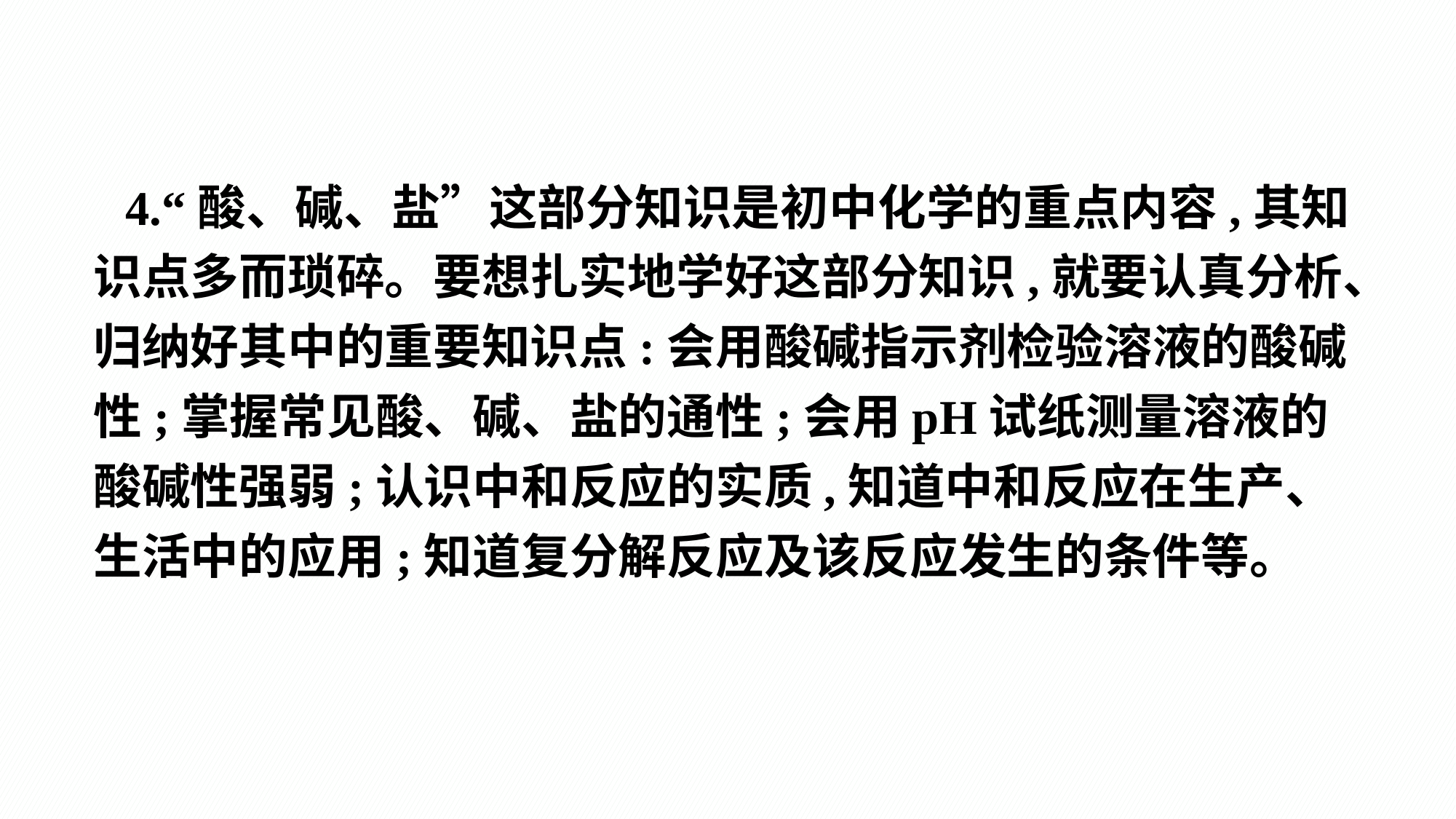

4.“酸、碱、盐”这部分知识是初中化学的重点内容,其知识点多而琐碎。要想扎实地学好这部分知识,就要认真分析、归纳好其中的重要知识点:会用酸碱指示剂检验溶液的酸碱性;掌握常见酸、碱、盐的通性;会用pH试纸测量溶液的酸碱性强弱;认识中和反应的实质,知道中和反应在生产、生活中的应用;知道复分解反应及该反应发生的条件等。